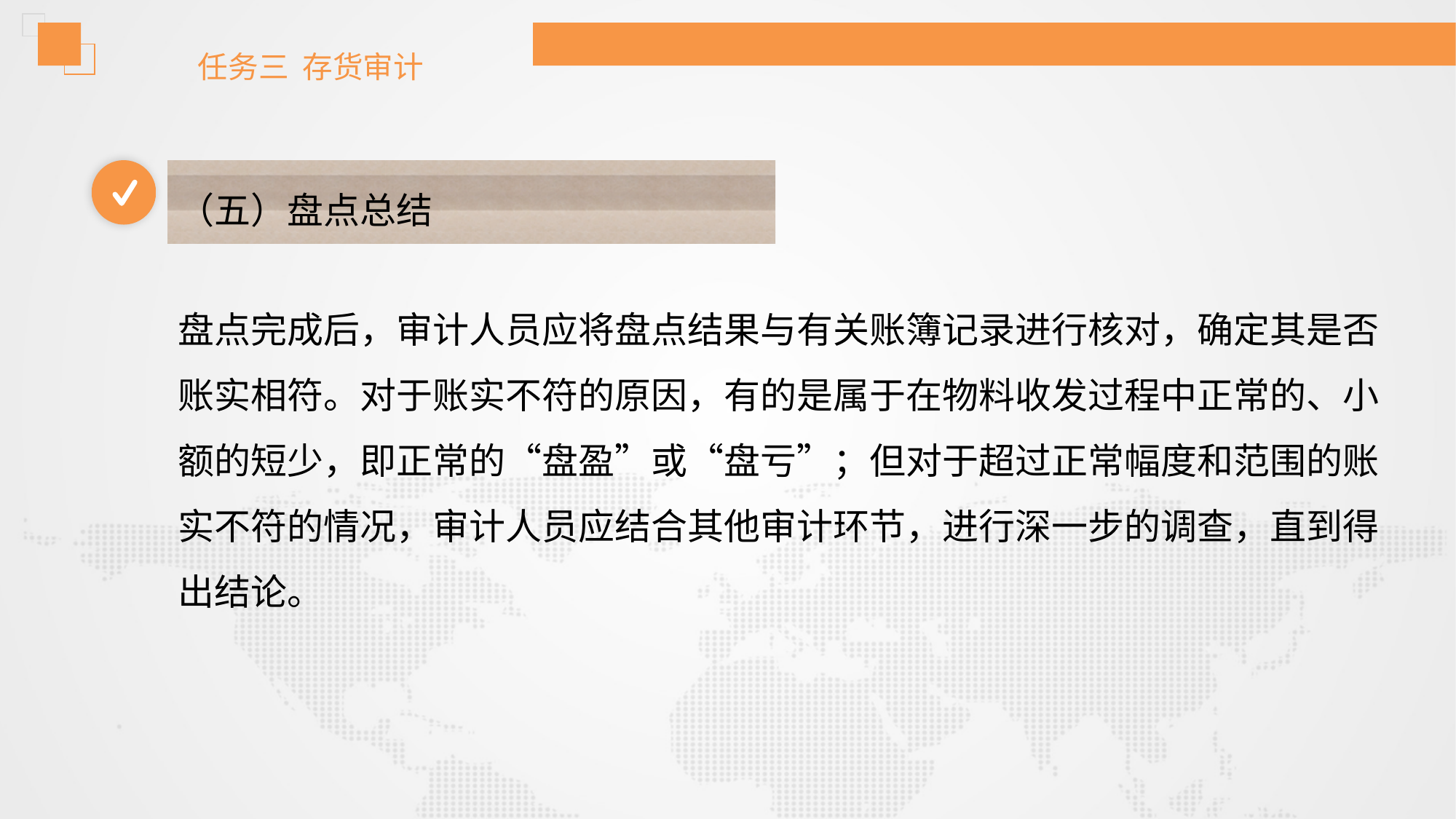

任务三  存货审计

（五）盘点总结
盘点完成后，审计人员应将盘点结果与有关账簿记录进行核对，确定其是否账实相符。对于账实不符的原因，有的是属于在物料收发过程中正常的、小额的短少，即正常的“盘盈”或“盘亏”；但对于超过正常幅度和范围的账实不符的情况，审计人员应结合其他审计环节，进行深一步的调查，直到得出结论。